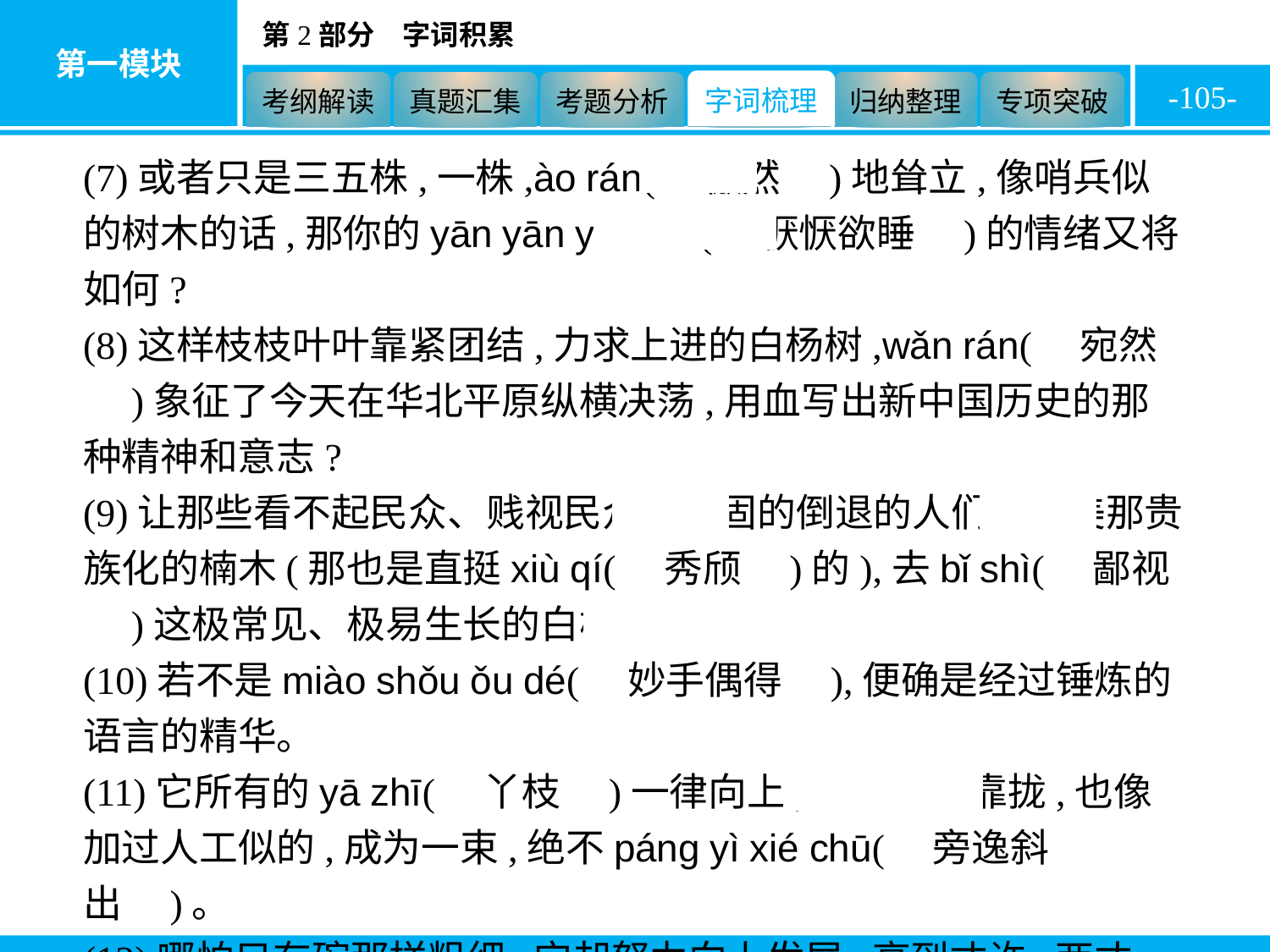

-105-
(7)或者只是三五株,一株,ào rán(　傲然　)地耸立,像哨兵似的树木的话,那你的yān yān yù shuì(　恹恹欲睡　)的情绪又将如何?
(8)这样枝枝叶叶靠紧团结,力求上进的白杨树,wǎn rán(　宛然　)象征了今天在华北平原纵横决荡,用血写出新中国历史的那种精神和意志?
(9)让那些看不起民众、贱视民众、顽固的倒退的人们去赞美那贵族化的楠木(那也是直挺xiù qí(　秀颀　)的),去bǐ shì(　鄙视　)这极常见、极易生长的白杨树吧。
(10)若不是miào shǒu ǒu dé(　妙手偶得　),便确是经过锤炼的语言的精华。
(11)它所有的yā zhī(　丫枝　)一律向上,而且紧紧靠拢,也像加过人工似的,成为一束,绝不páng yì xié chū(　旁逸斜出　)。
(12)哪怕只有碗那样粗细,它却努力向上发展,高到丈许,两丈,参天耸立,bù zhé bù náo(　不折不挠　),对抗着西北风。